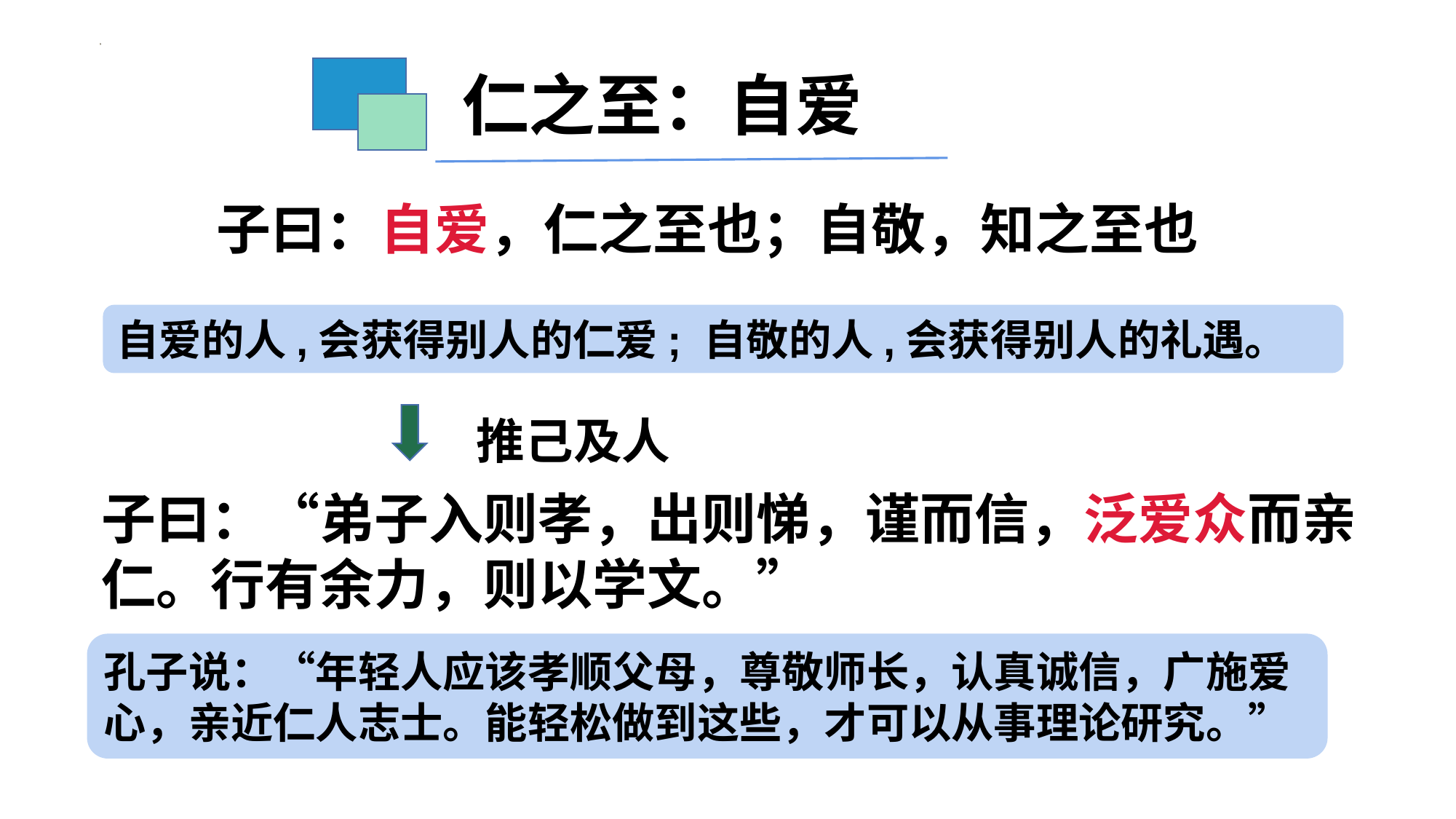

仁之至：自爱

子曰：自爱，仁之至也；自敬，知之至也
自爱的人,会获得别人的仁爱; 自敬的人,会获得别人的礼遇。

推己及人
子曰：“弟子入则孝，出则悌，谨而信，泛爱众而亲仁。行有余力，则以学文。”
孔子说：“年轻人应该孝顺父母，尊敬师长，认真诚信，广施爱心，亲近仁人志士。能轻松做到这些，才可以从事理论研究。”